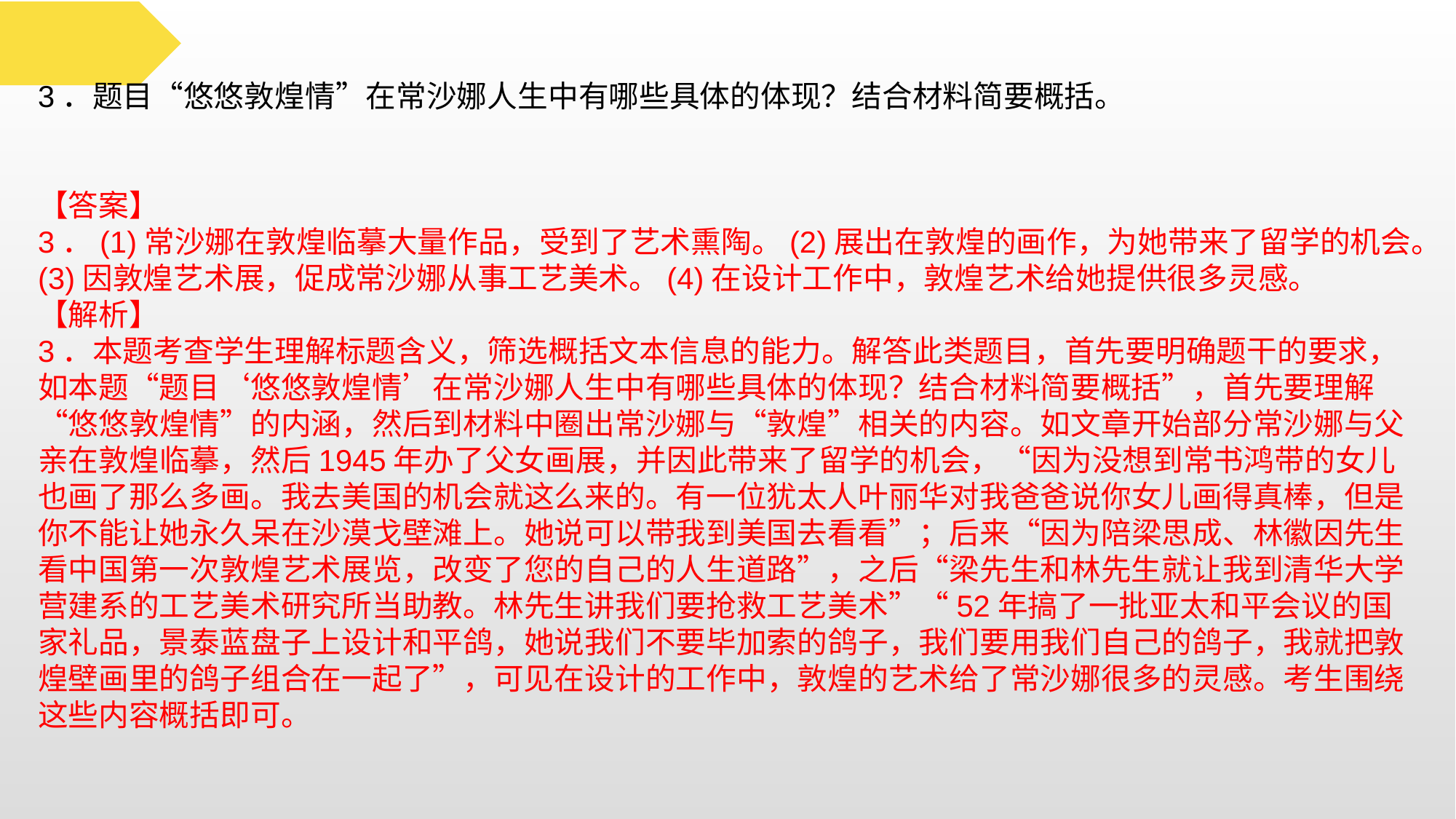

3．题目“悠悠敦煌情”在常沙娜人生中有哪些具体的体现？结合材料简要概括。

【答案】
3．(1)常沙娜在敦煌临摹大量作品，受到了艺术熏陶。(2)展出在敦煌的画作，为她带来了留学的机会。(3)因敦煌艺术展，促成常沙娜从事工艺美术。(4)在设计工作中，敦煌艺术给她提供很多灵感。
【解析】
3．本题考查学生理解标题含义，筛选概括文本信息的能力。解答此类题目，首先要明确题干的要求，如本题“题目‘悠悠敦煌情’在常沙娜人生中有哪些具体的体现？结合材料简要概括”，首先要理解“悠悠敦煌情”的内涵，然后到材料中圈出常沙娜与“敦煌”相关的内容。如文章开始部分常沙娜与父亲在敦煌临摹，然后1945年办了父女画展，并因此带来了留学的机会，“因为没想到常书鸿带的女儿也画了那么多画。我去美国的机会就这么来的。有一位犹太人叶丽华对我爸爸说你女儿画得真棒，但是你不能让她永久呆在沙漠戈壁滩上。她说可以带我到美国去看看”；后来“因为陪梁思成、林徽因先生看中国第一次敦煌艺术展览，改变了您的自己的人生道路”，之后“梁先生和林先生就让我到清华大学营建系的工艺美术研究所当助教。林先生讲我们要抢救工艺美术”“52年搞了一批亚太和平会议的国家礼品，景泰蓝盘子上设计和平鸽，她说我们不要毕加索的鸽子，我们要用我们自己的鸽子，我就把敦煌壁画里的鸽子组合在一起了”，可见在设计的工作中，敦煌的艺术给了常沙娜很多的灵感。考生围绕这些内容概括即可。